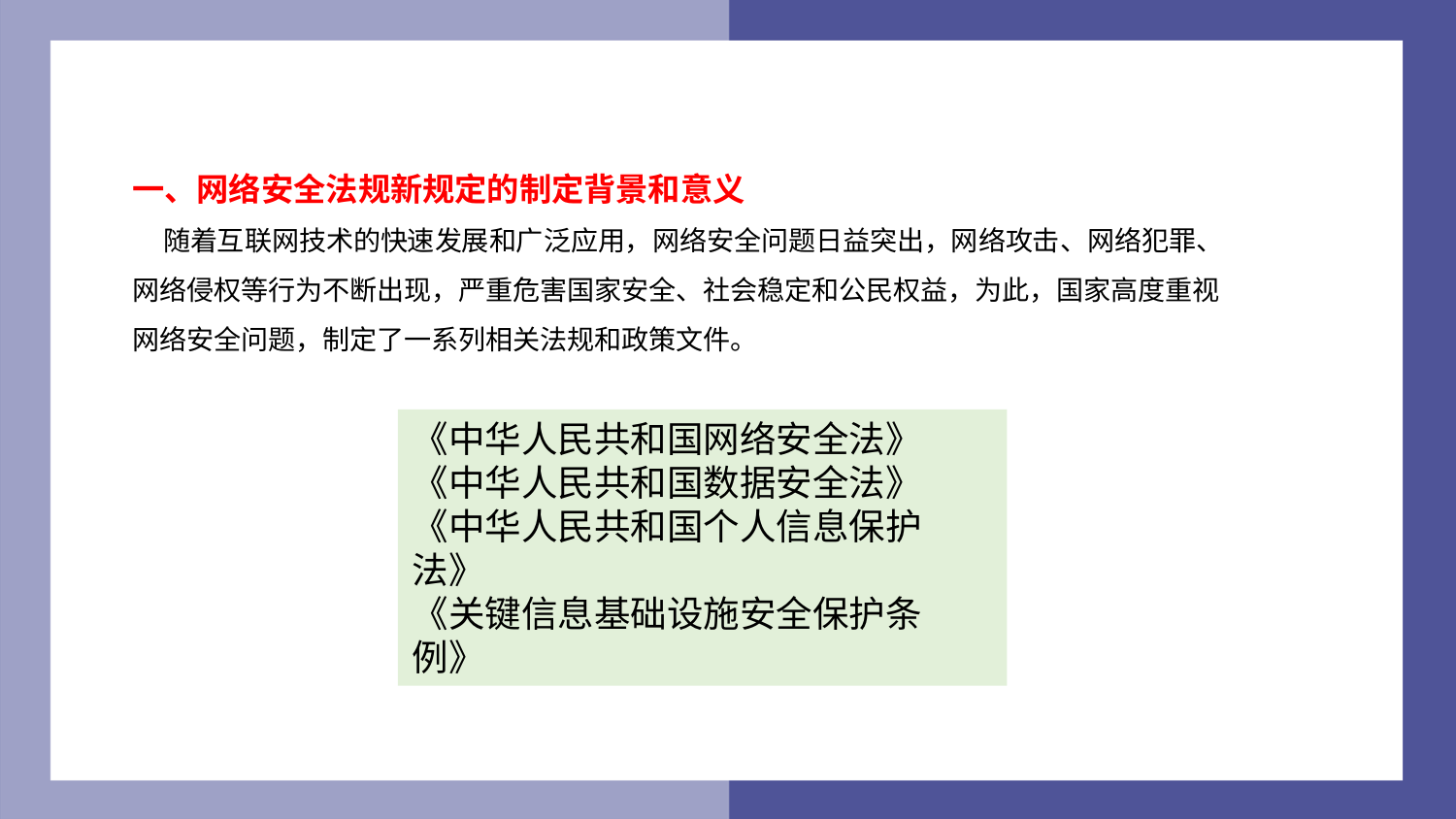

一、网络安全法规新规定的制定背景和意义
    随着互联网技术的快速发展和广泛应用，网络安全问题日益突出，网络攻击、网络犯罪、网络侵权等行为不断出现，严重危害国家安全、社会稳定和公民权益，为此，国家高度重视网络安全问题，制定了一系列相关法规和政策文件。
《中华人民共和国网络安全法》《中华人民共和国数据安全法》
《中华人民共和国个人信息保护法》
《关键信息基础设施安全保护条例》